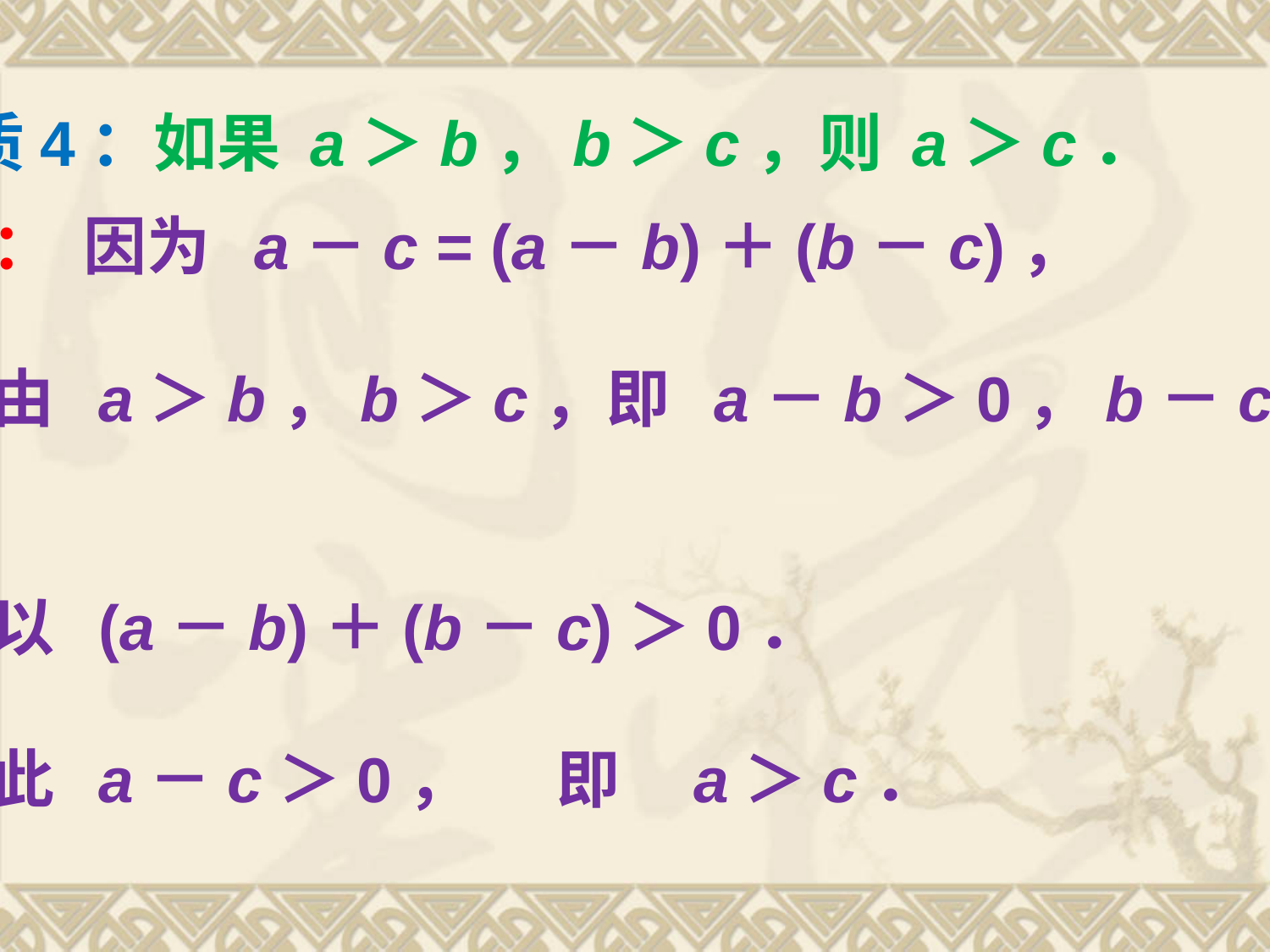

性质4：如果 a＞b，b＞c，则 a＞c．
证明：  因为  a－c = (a－b)＋(b－c)，

　又由  a＞b，b＞c，即  a－b＞0，b－c＞0，

　所以  (a－b)＋(b－c)＞0．

　因此  a－c＞0，      即    a＞c．